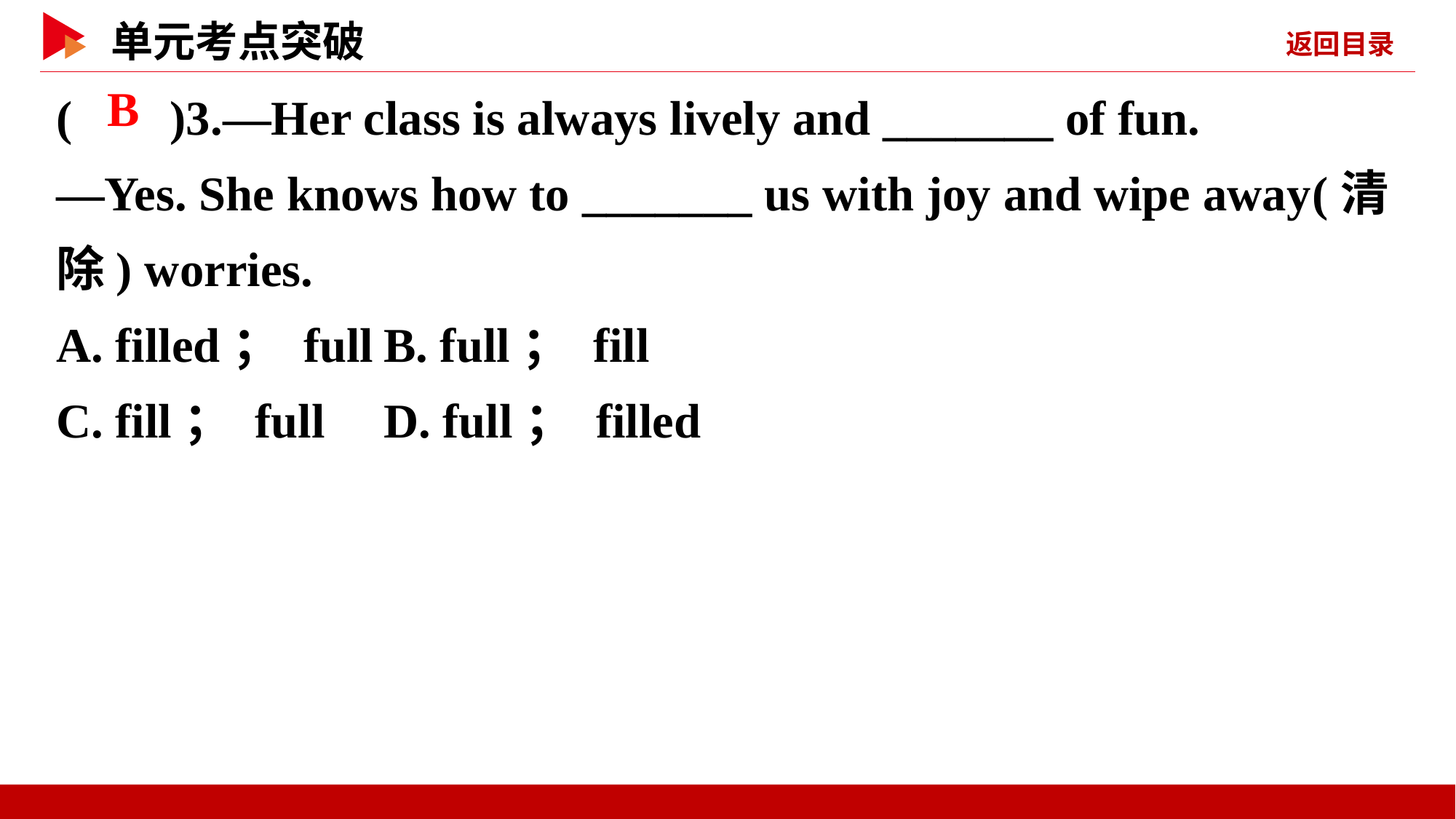

(        )3.—Her class is always lively and _______ of fun.
—Yes. She knows how to _______ us with joy and wipe away(清除) worries.
A. filled； full	B. full； fill
C. fill； full	D. full； filled
   B